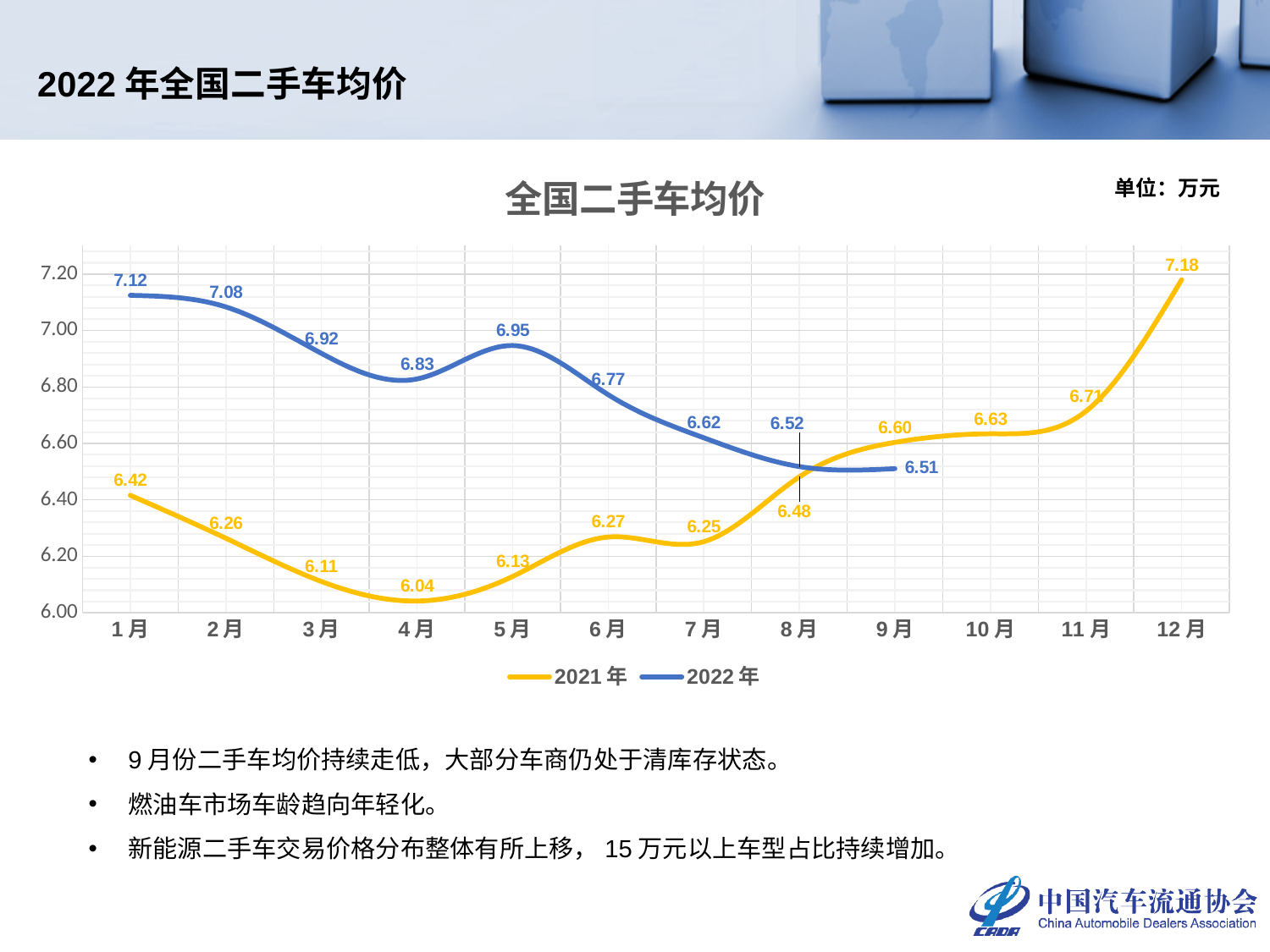

# 2022年全国二手车均价

### Chart: 全国二手车均价

| Category | 2021年 | 2022年 |
|---|---|---|
| 1月 | 6.416237048676155 | 7.12457956589588 |
| 2月 | 6.264109954686243 | 7.0835034472739045 |
| 3月 | 6.110963356406176 | 6.9190462141980005 |
| 4月 | 6.041940951445997 | 6.828469330787926 |
| 5月 | 6.128813577637797 | 6.9467845891310045 |
| 6月 | 6.268461038376054 | 6.772682774082751 |
| 7月 | 6.252054594080316 | 6.62 |
| 8月 | 6.481582564838456 | 6.518049046722554 |
| 9月 | 6.603638333812604 | 6.510593222564341 |
| 10月 | 6.6340954412810635 | None |
| 11月 | 6.714340025332107 | None |
| 12月 | 7.179895405787734 | None |
9月份二手车均价持续走低，大部分车商仍处于清库存状态。
燃油车市场车龄趋向年轻化。
新能源二手车交易价格分布整体有所上移，15万元以上车型占比持续增加。